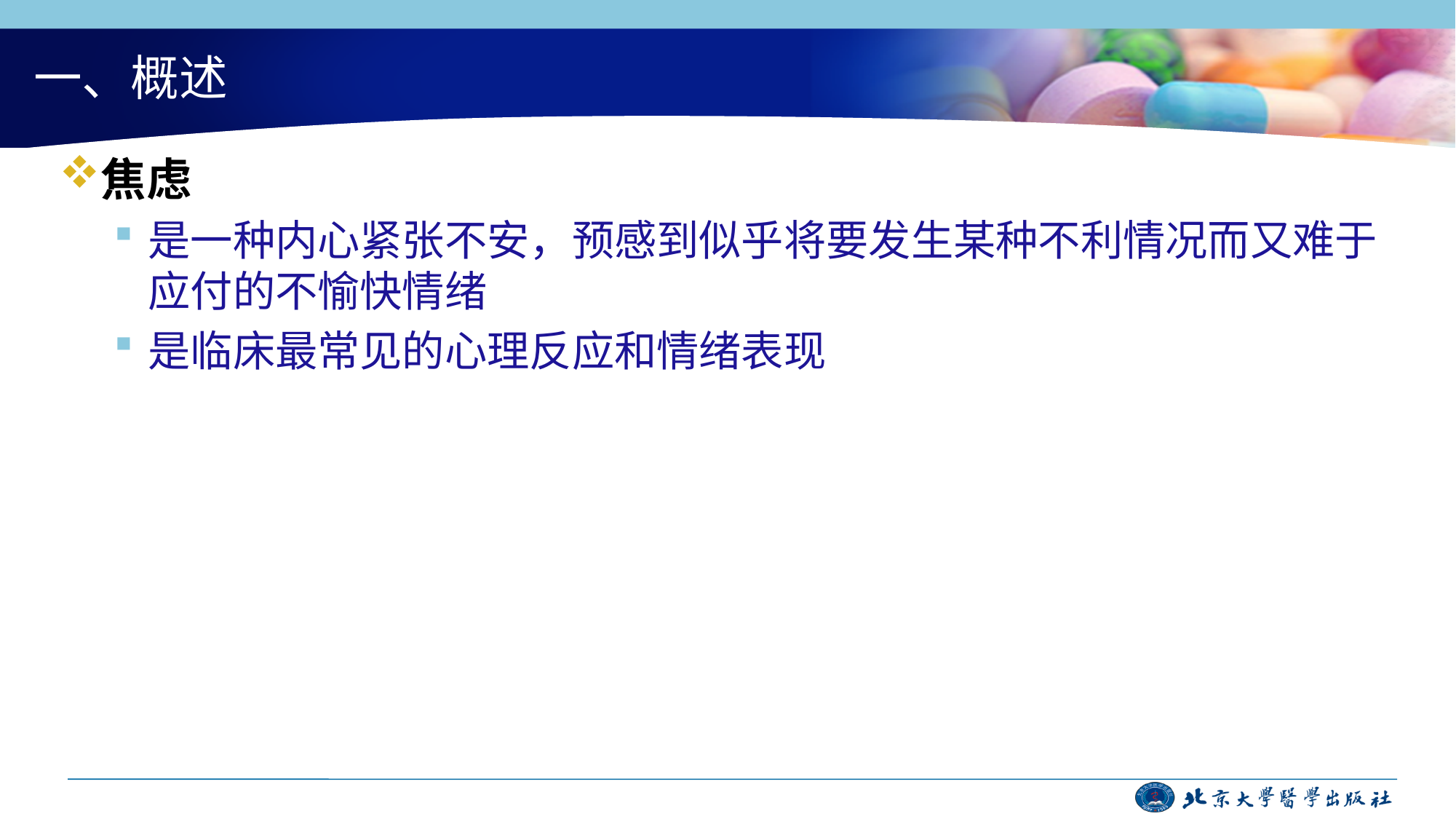

# 一、概述
焦虑
是一种内心紧张不安，预感到似乎将要发生某种不利情况而又难于应付的不愉快情绪
是临床最常见的心理反应和情绪表现